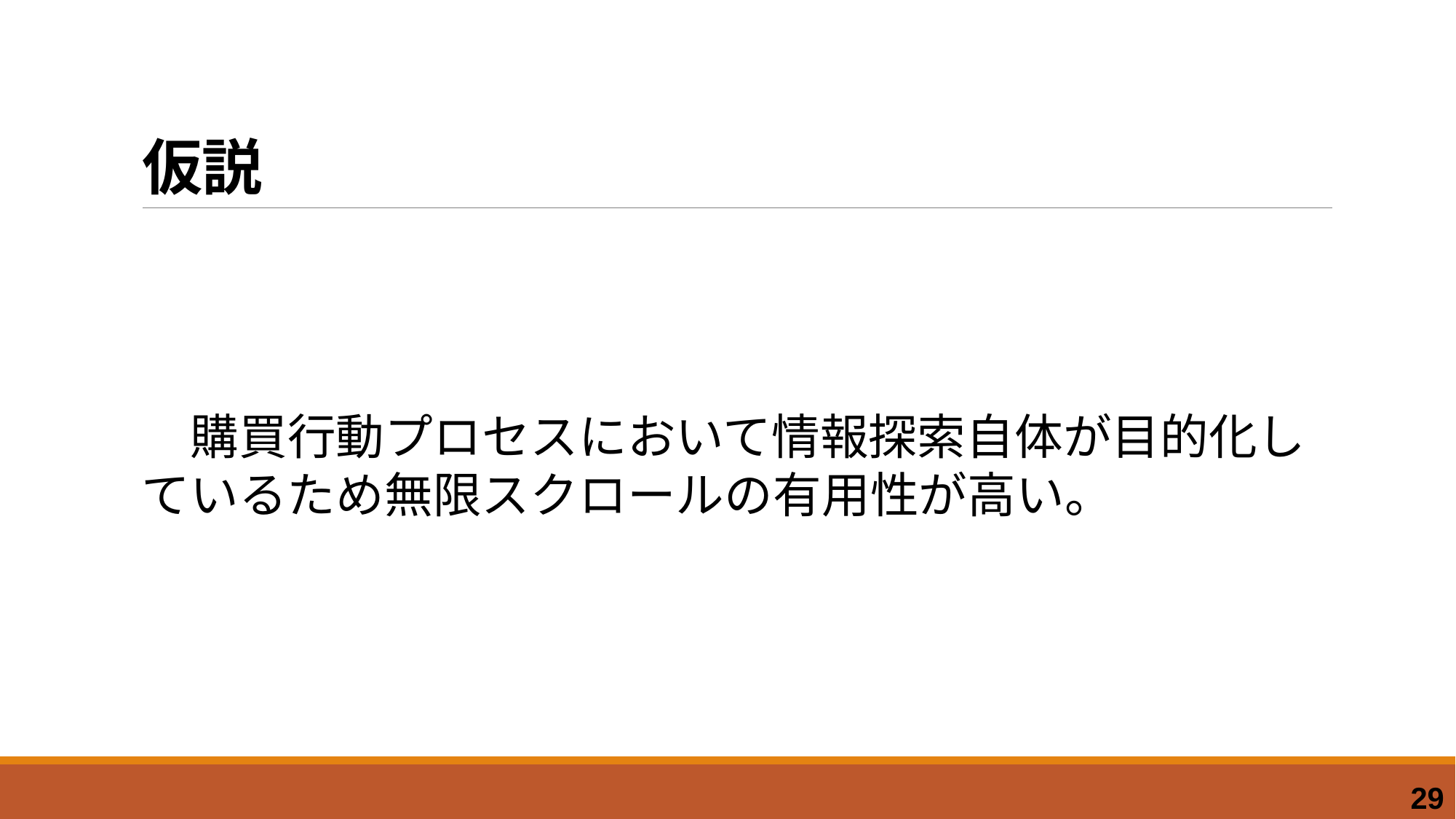

# 仮説
　購買行動プロセスにおいて情報探索自体が目的化しているため無限スクロールの有用性が高い。
29